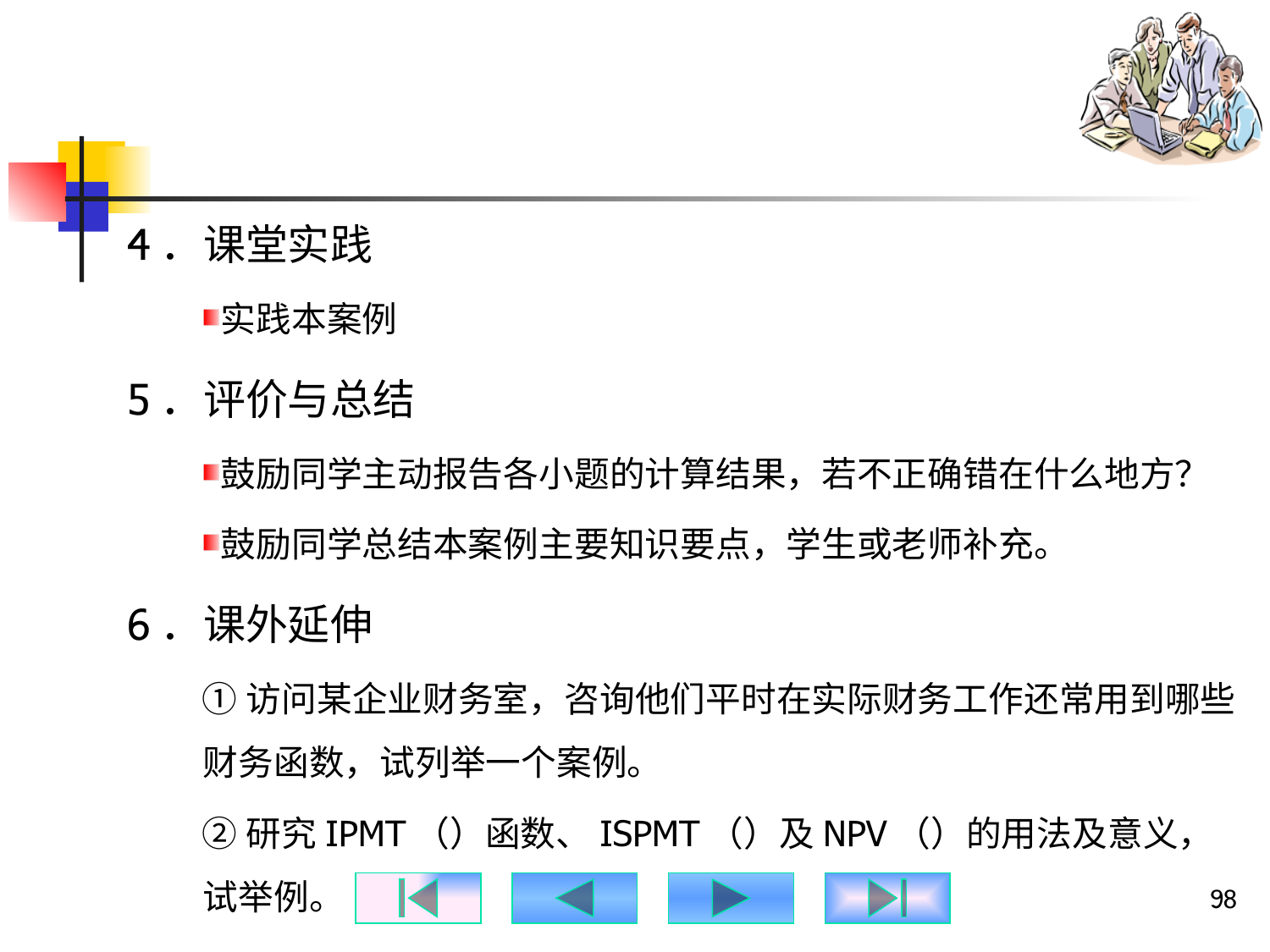

#
4．课堂实践
实践本案例
5．评价与总结
鼓励同学主动报告各小题的计算结果，若不正确错在什么地方？
鼓励同学总结本案例主要知识要点，学生或老师补充。
6．课外延伸
①访问某企业财务室，咨询他们平时在实际财务工作还常用到哪些财务函数，试列举一个案例。
②研究IPMT（）函数、ISPMT（）及NPV（）的用法及意义，试举例。
98